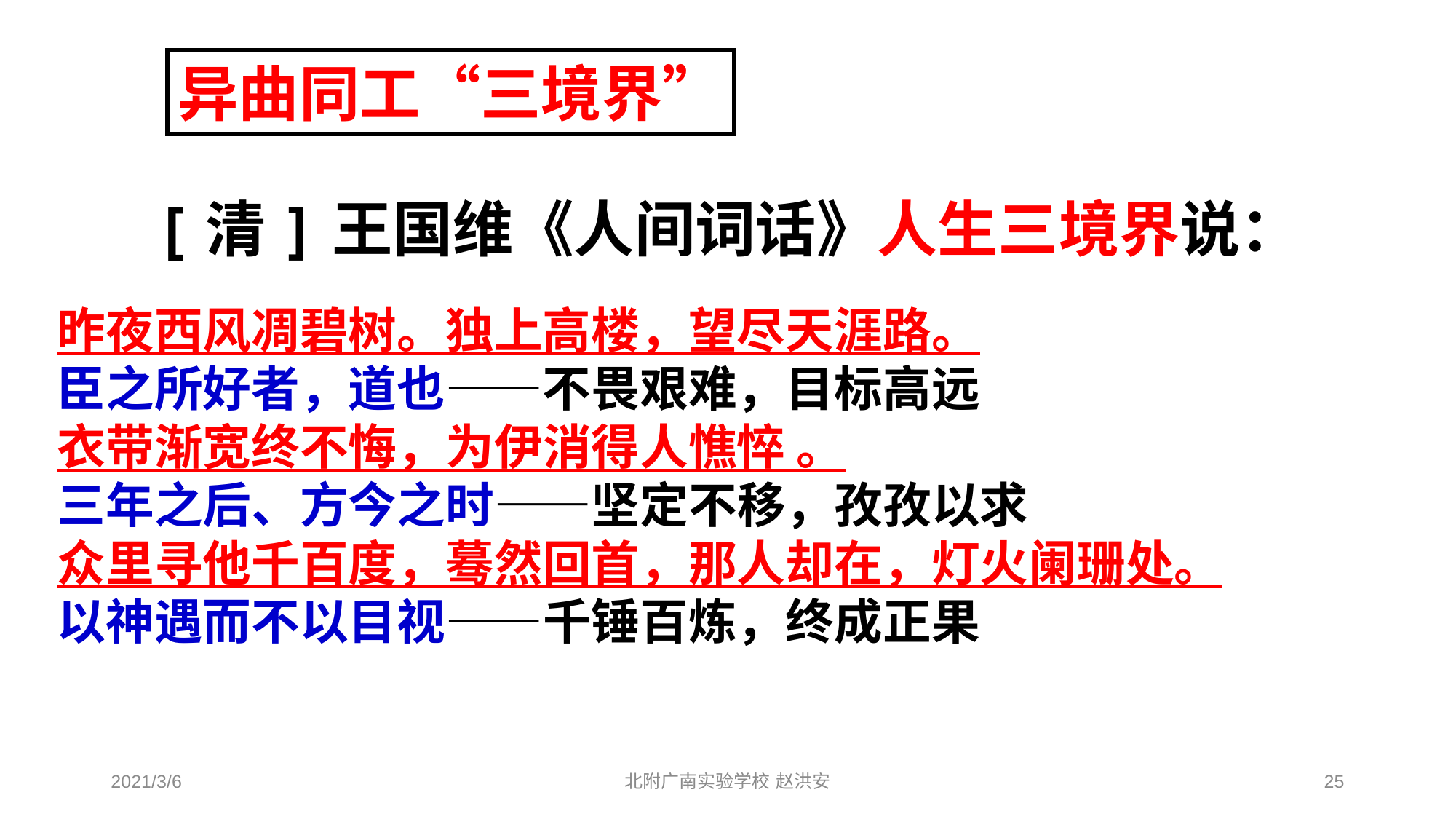

异曲同工“三境界”
[清]王国维《人间词话》人生三境界说：
昨夜西风凋碧树。独上高楼，望尽天涯路。
臣之所好者，道也——不畏艰难，目标高远
衣带渐宽终不悔，为伊消得人憔悴 。
三年之后、方今之时——坚定不移，孜孜以求
众里寻他千百度，蓦然回首，那人却在，灯火阑珊处。
以神遇而不以目视——千锤百炼，终成正果
2021/3/6
北附广南实验学校 赵洪安
25